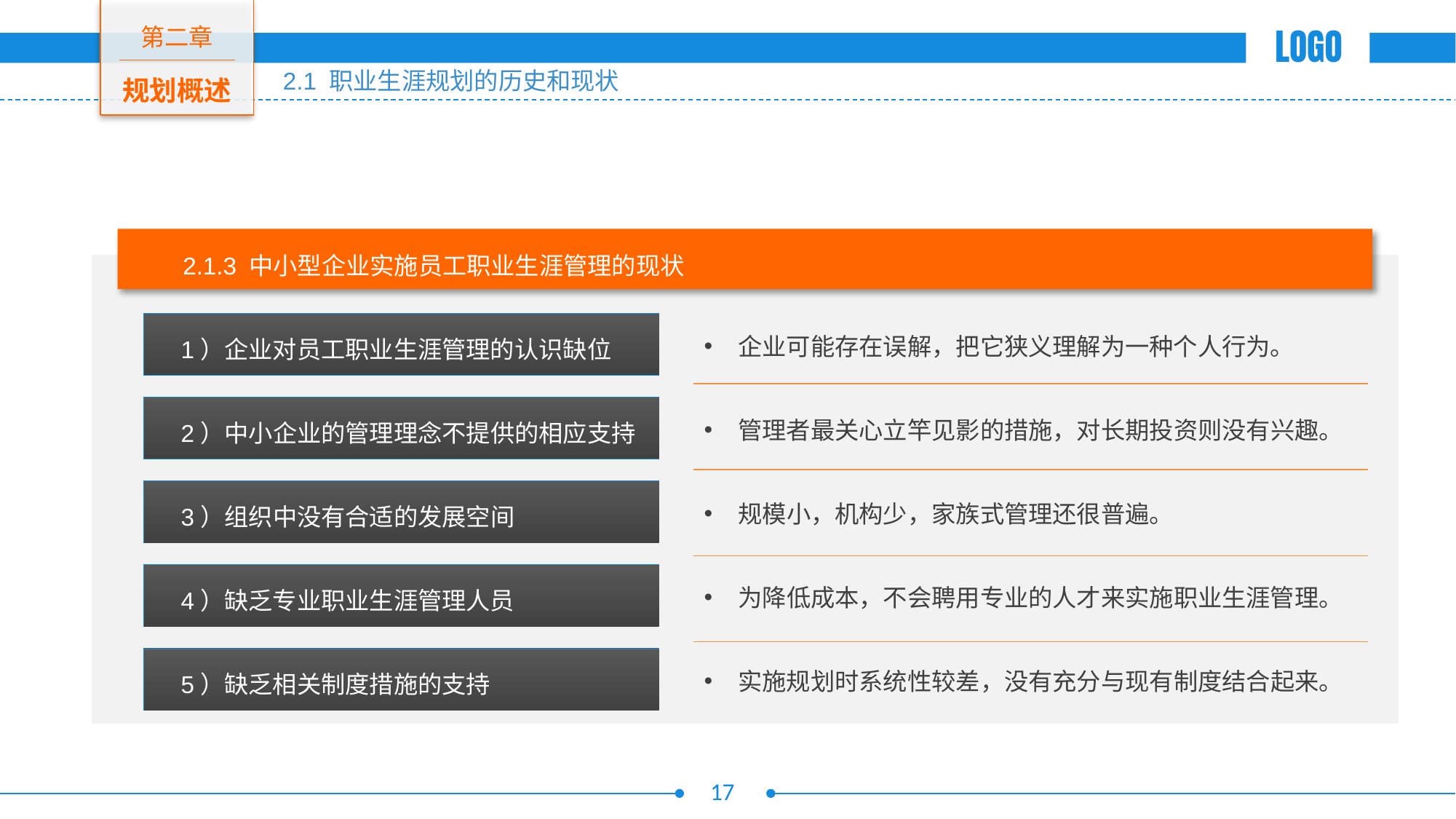

2.1.3 中小型企业实施员工职业生涯管理的现状
    1）企业对员工职业生涯管理的认识缺位
企业可能存在误解，把它狭义理解为一种个人行为。
    2）中小企业的管理理念不提供的相应支持
管理者最关心立竿见影的措施，对长期投资则没有兴趣。
    3）组织中没有合适的发展空间
规模小，机构少，家族式管理还很普遍。
    4）缺乏专业职业生涯管理人员
为降低成本，不会聘用专业的人才来实施职业生涯管理。
    5）缺乏相关制度措施的支持
实施规划时系统性较差，没有充分与现有制度结合起来。